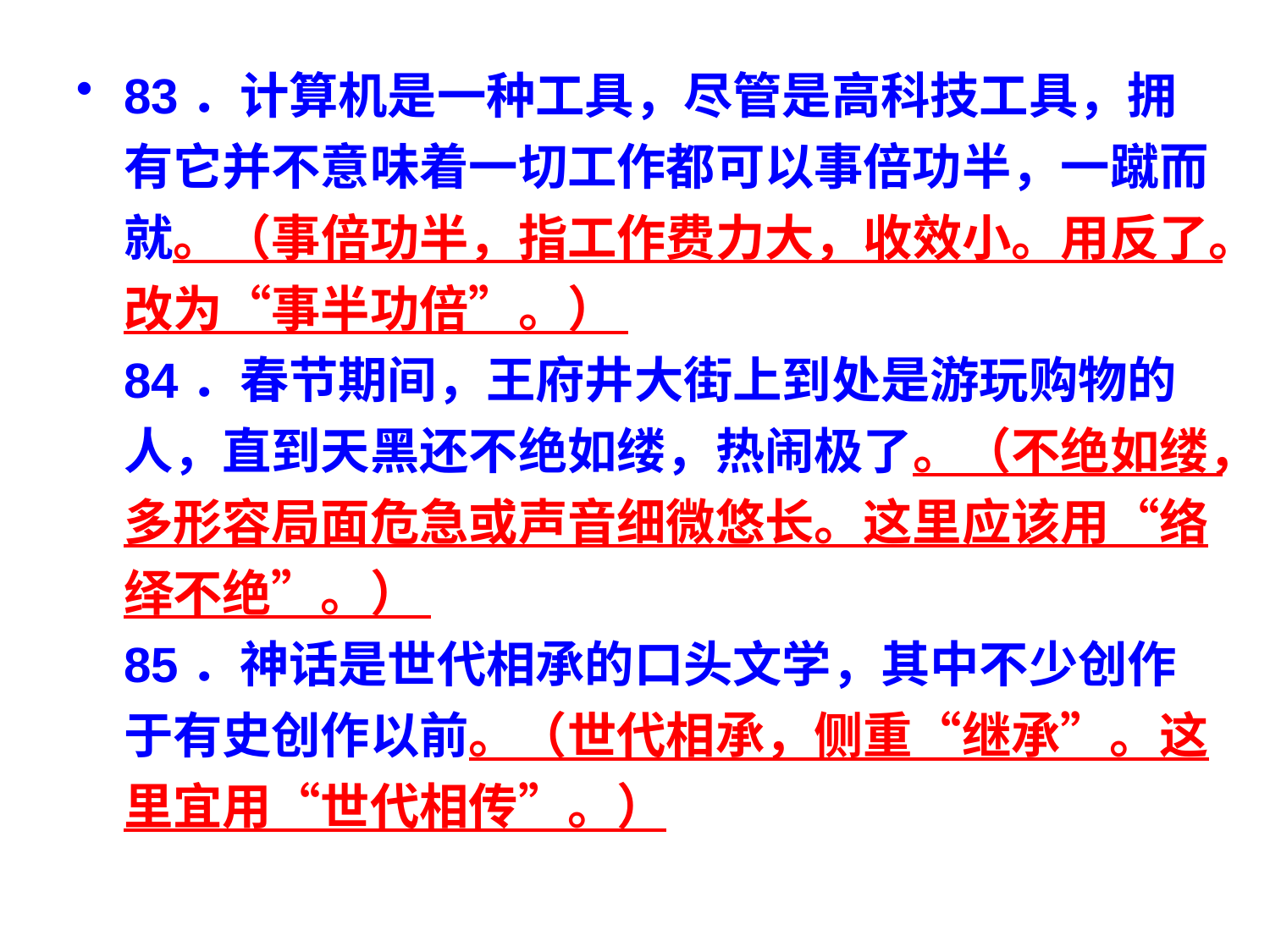

83．计算机是一种工具，尽管是高科技工具，拥有它并不意味着一切工作都可以事倍功半，一蹴而就。（事倍功半，指工作费力大，收效小。用反了。改为“事半功倍”。） 
84．春节期间，王府井大街上到处是游玩购物的人，直到天黑还不绝如缕，热闹极了。（不绝如缕，多形容局面危急或声音细微悠长。这里应该用“络绎不绝”。） 
85．神话是世代相承的口头文学，其中不少创作于有史创作以前。（世代相承，侧重“继承”。这里宜用“世代相传”。）